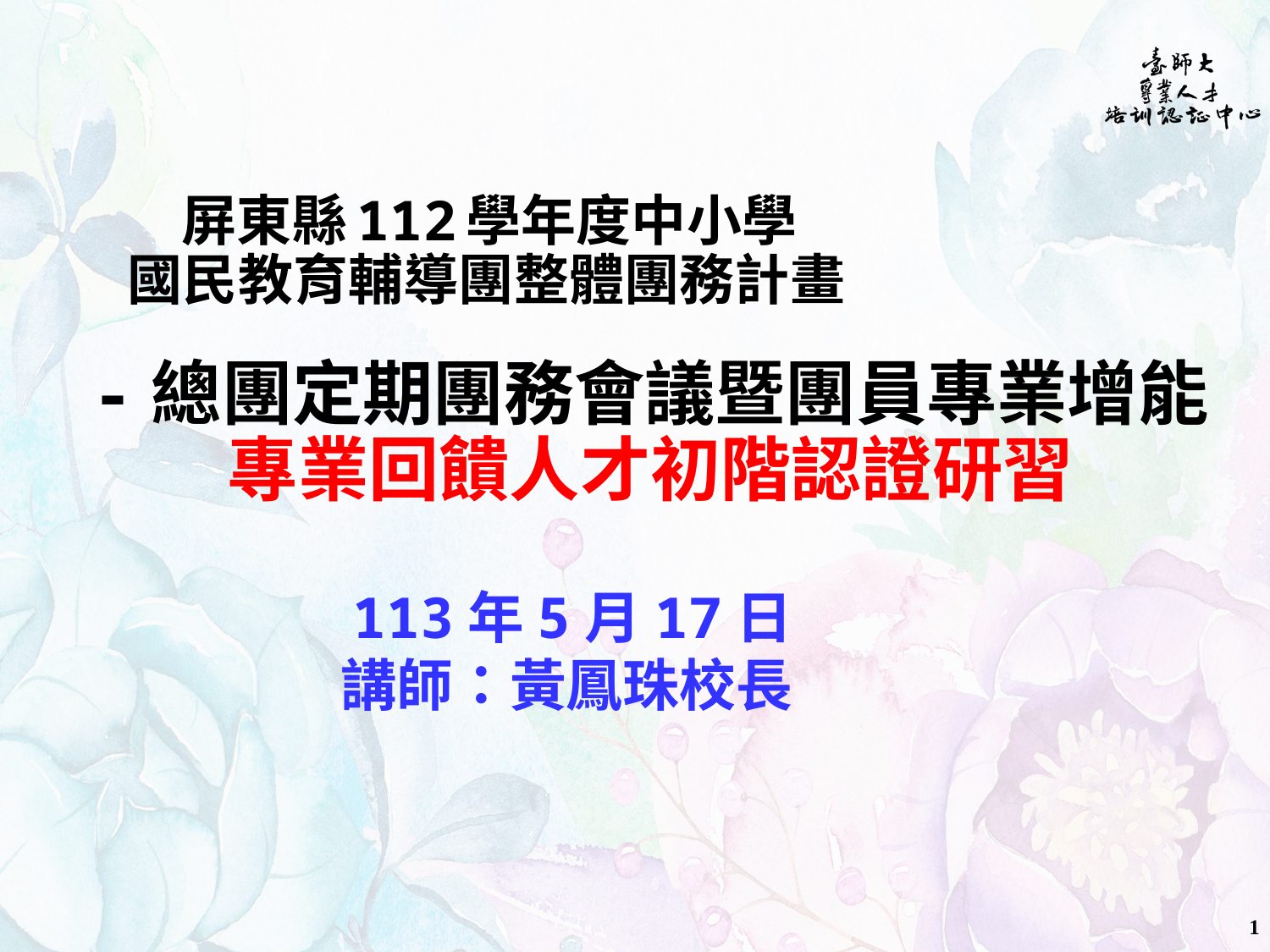

# 屏東縣112學年度中小學 國民教育輔導團整體團務計畫
-總團定期團務會議暨團員專業增能
專業回饋人才初階認證研習
113年5月17日
講師：黃鳳珠校長
1